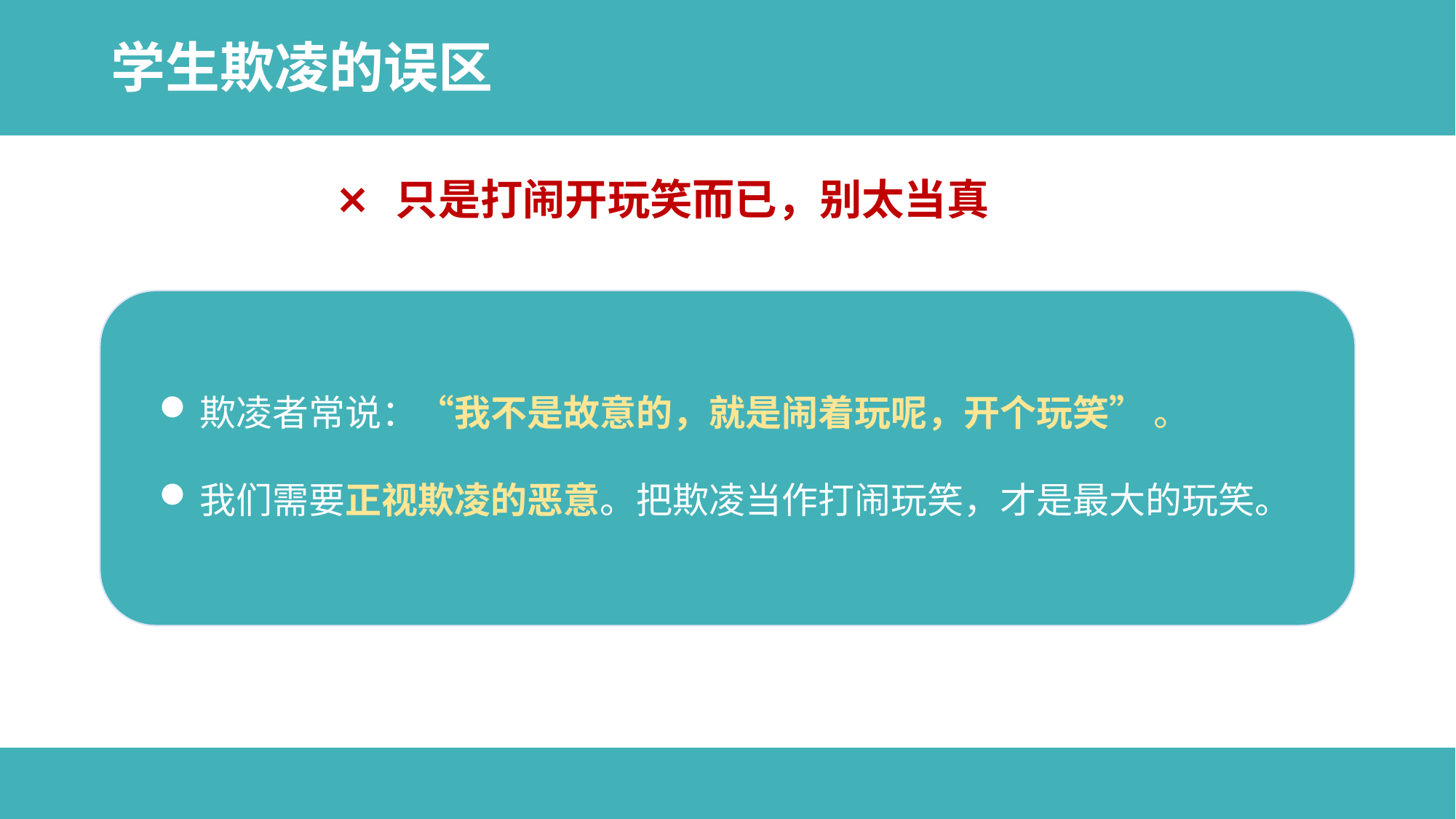

# 学生欺凌的误区
❌  只是打闹开玩笑而已，别太当真

欺凌者常说：“我不是故意的，就是闹着玩呢，开个玩笑” 。
我们需要正视欺凌的恶意。把欺凌当作打闹玩笑，才是最大的玩笑。